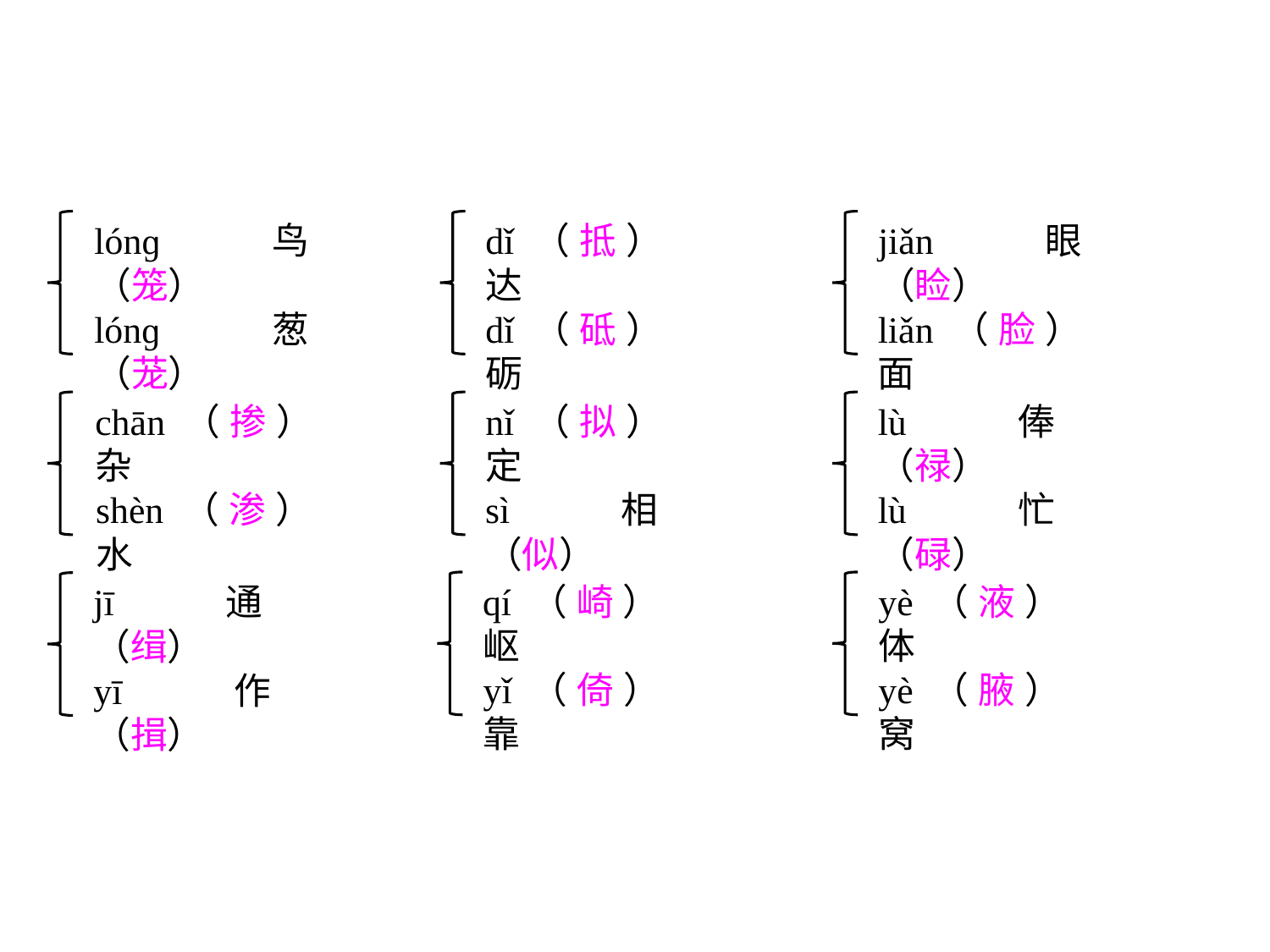

lónɡ鸟（笼）
lónɡ葱（茏）

dǐ（抵）达
dǐ（砥）砺

jiǎn眼（睑）
liǎn（脸）面

chān（掺）杂
shèn（渗）水

nǐ（拟）定
sì相（似）

lù俸（禄）
lù忙（碌）

qí（崎）岖
yǐ（倚）靠

yè（液）体
yè（腋）窝

jī通（缉）
yī作（揖）